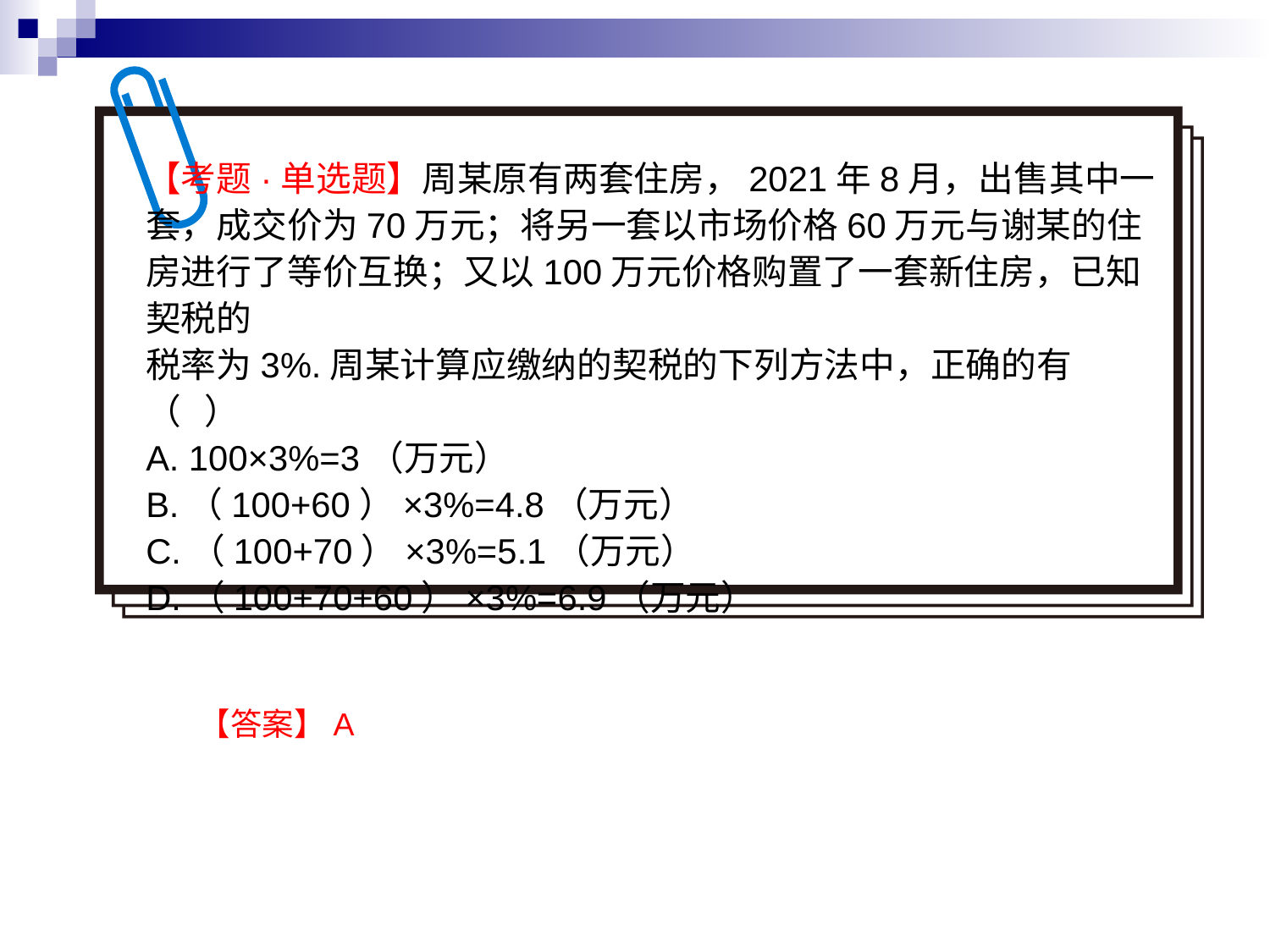

【考题·单选题】周某原有两套住房，2021年8月，出售其中一套，成交价为70万元；将另一套以市场价格60万元与谢某的住房进行了等价互换；又以100万元价格购置了一套新住房，已知契税的
税率为3%.周某计算应缴纳的契税的下列方法中，正确的有
（   ）
A. 100×3%=3（万元）
B.（100+60）×3%=4.8（万元）
C.（100+70）×3%=5.1（万元）
D.（100+70+60）×3%=6.9（万元）
【答案】A